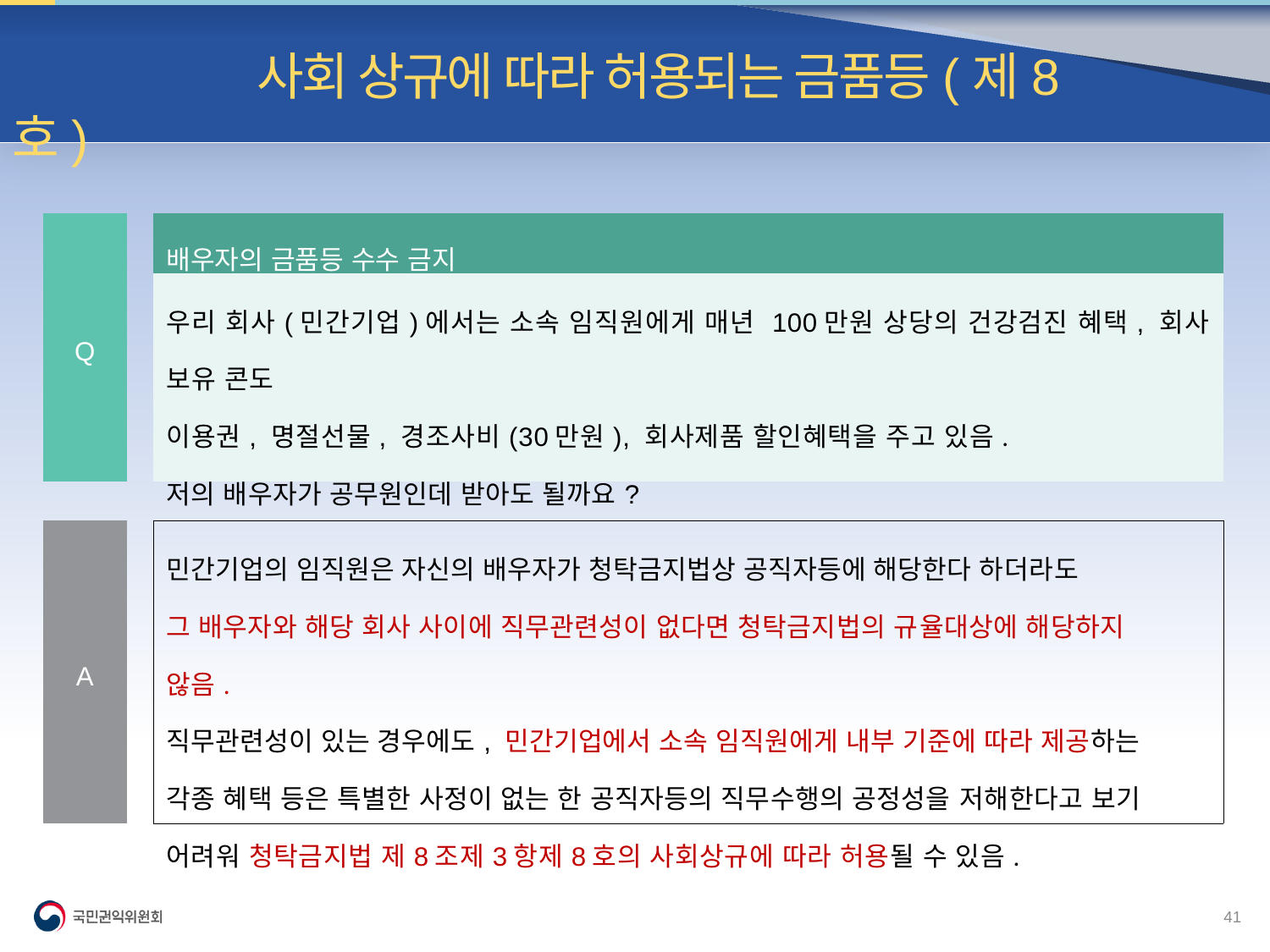

빈발 질의| 사회 상규에 따라 허용되는 금품등(제8호)

| Q |  | 배우자의 금품등 수수 금지 |
| --- | --- | --- |
|  |  | 우리 회사(민간기업)에서는 소속 임직원에게 매년 100만원 상당의 건강검진 혜택, 회사 보유 콘도 이용권, 명절선물, 경조사비(30만원), 회사제품 할인혜택을 주고 있음. 저의 배우자가 공무원인데 받아도 될까요? |
|  |  |  |
| A |  | 민간기업의 임직원은 자신의 배우자가 청탁금지법상 공직자등에 해당한다 하더라도 그 배우자와 해당 회사 사이에 직무관련성이 없다면 청탁금지법의 규율대상에 해당하지 않음. 직무관련성이 있는 경우에도, 민간기업에서 소속 임직원에게 내부 기준에 따라 제공하는 각종 혜택 등은 특별한 사정이 없는 한 공직자등의 직무수행의 공정성을 저해한다고 보기 어려워 청탁금지법 제8조제3항제8호의 사회상규에 따라 허용될 수 있음. |

41